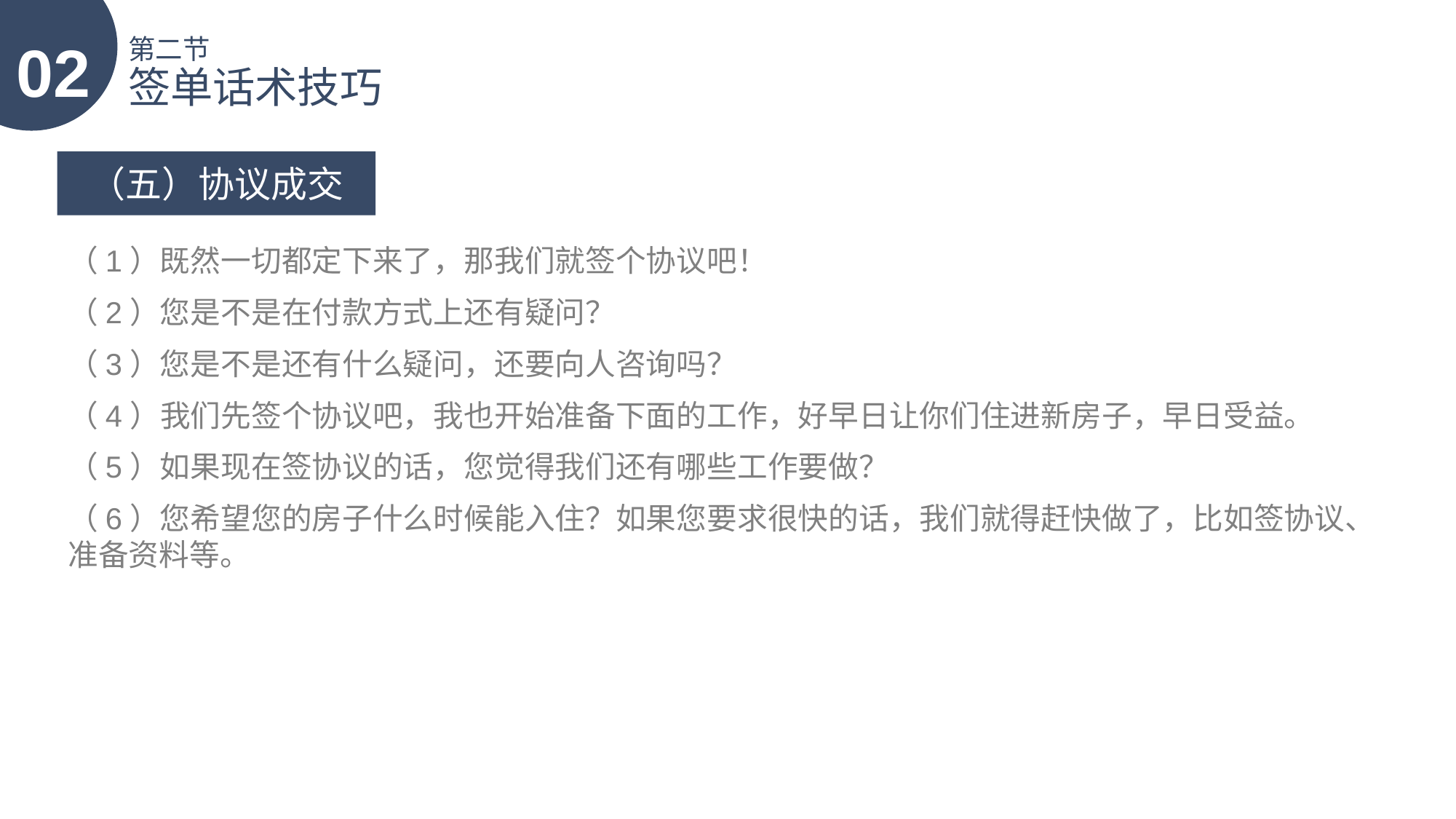

02
第二节
签单话术技巧
（五）协议成交
（1）既然一切都定下来了，那我们就签个协议吧！
（2）您是不是在付款方式上还有疑问？
（3）您是不是还有什么疑问，还要向人咨询吗？
（4）我们先签个协议吧，我也开始准备下面的工作，好早日让你们住进新房子，早日受益。
（5）如果现在签协议的话，您觉得我们还有哪些工作要做？
（6）您希望您的房子什么时候能入住？如果您要求很快的话，我们就得赶快做了，比如签协议、准备资料等。